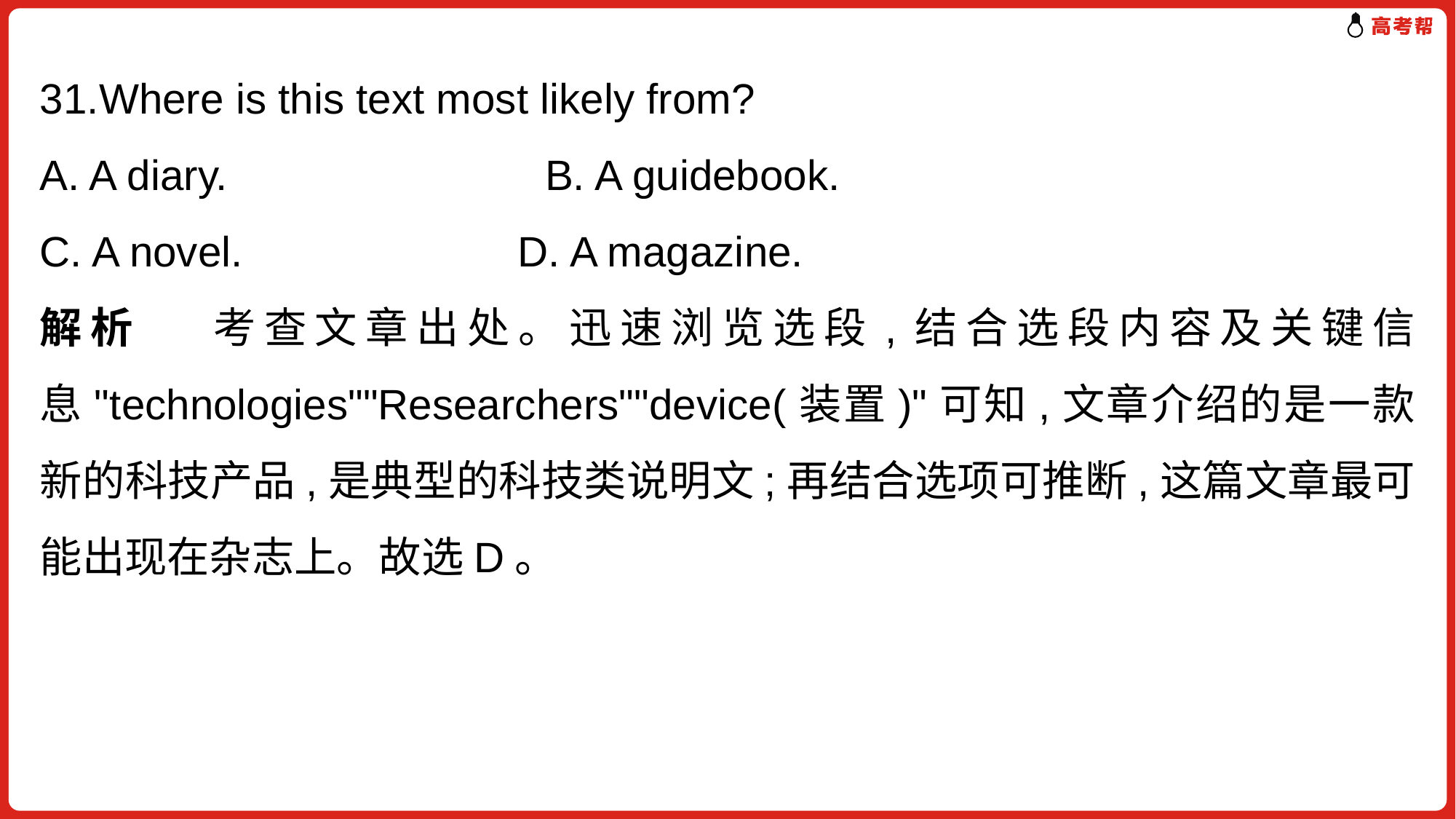

31.Where is this text most likely from?
A. A diary.　　　　　　　B. A guidebook.
C. A novel.	                      D. A magazine.
解析    考查文章出处。迅速浏览选段,结合选段内容及关键信息"technologies""Researchers""device(装置)"可知,文章介绍的是一款新的科技产品,是典型的科技类说明文;再结合选项可推断,这篇文章最可能出现在杂志上。故选D。